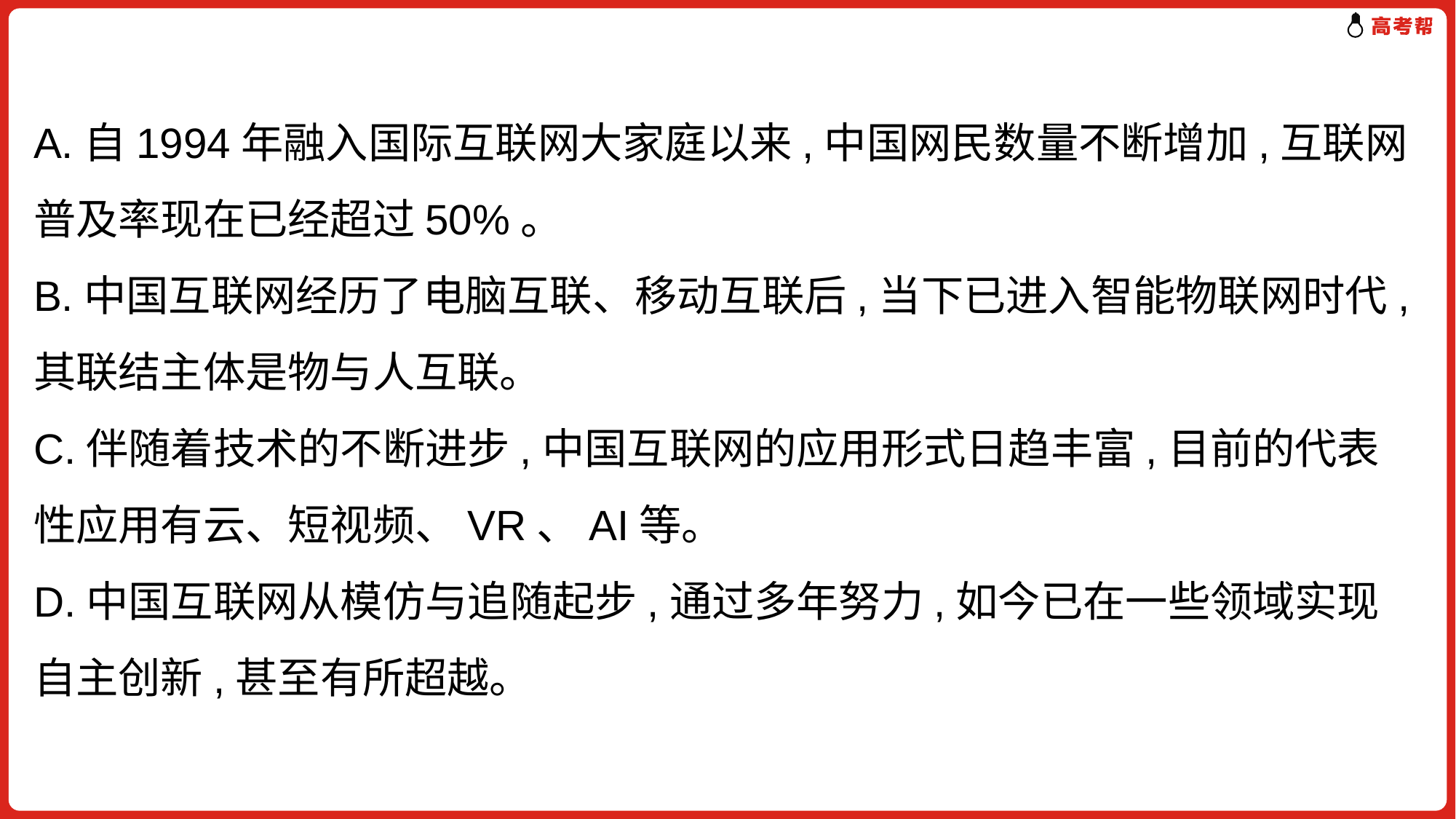

A.自1994年融入国际互联网大家庭以来,中国网民数量不断增加,互联网普及率现在已经超过50%。
B.中国互联网经历了电脑互联、移动互联后,当下已进入智能物联网时代,其联结主体是物与人互联。
C.伴随着技术的不断进步,中国互联网的应用形式日趋丰富,目前的代表性应用有云、短视频、VR、AI等。
D.中国互联网从模仿与追随起步,通过多年努力,如今已在一些领域实现自主创新,甚至有所超越。